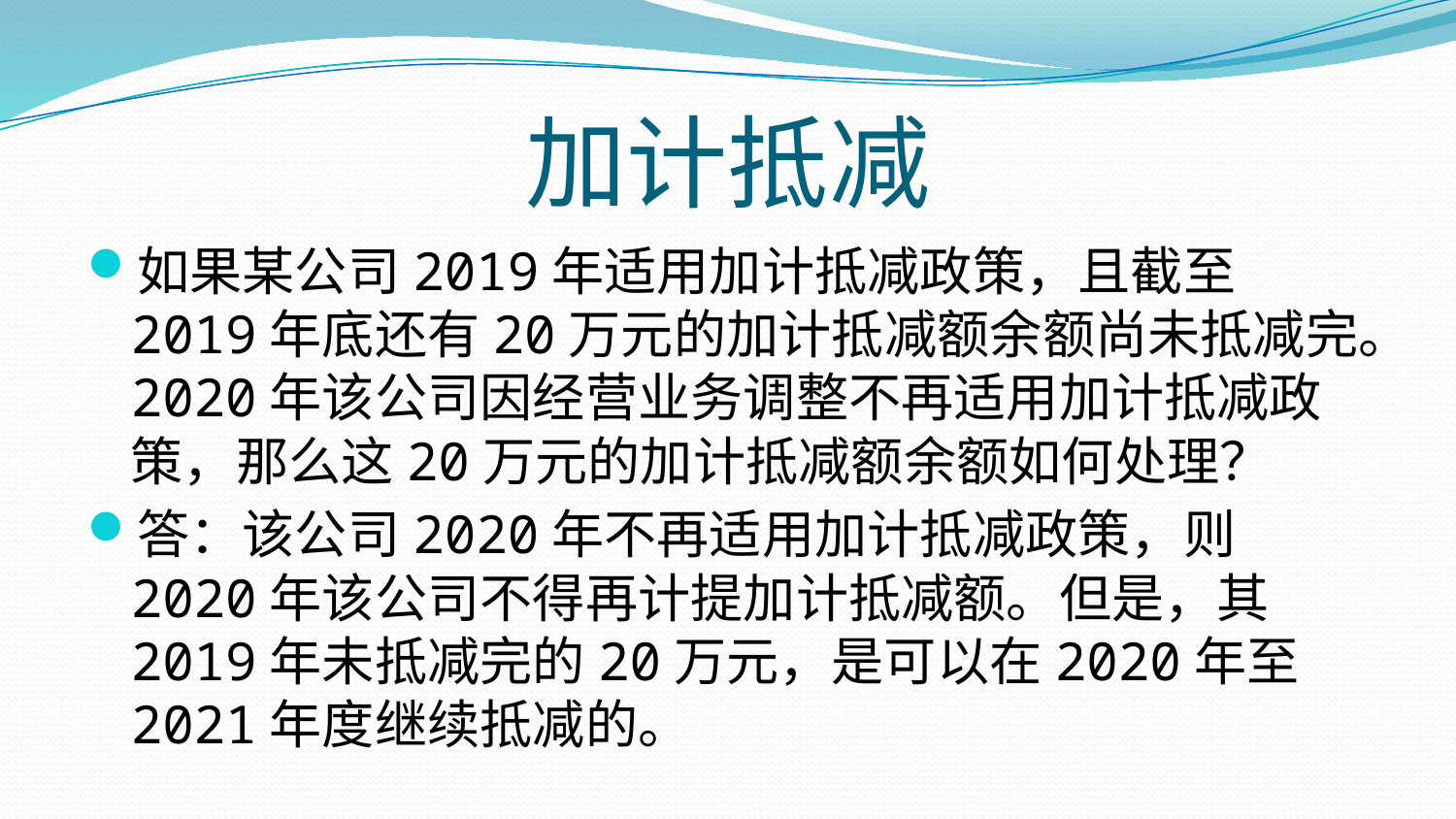

# 加计抵减
如果某公司2019年适用加计抵减政策，且截至2019年底还有20万元的加计抵减额余额尚未抵减完。2020年该公司因经营业务调整不再适用加计抵减政策，那么这20万元的加计抵减额余额如何处理？
答：该公司2020年不再适用加计抵减政策，则2020年该公司不得再计提加计抵减额。但是，其2019年未抵减完的20万元，是可以在2020年至2021年度继续抵减的。